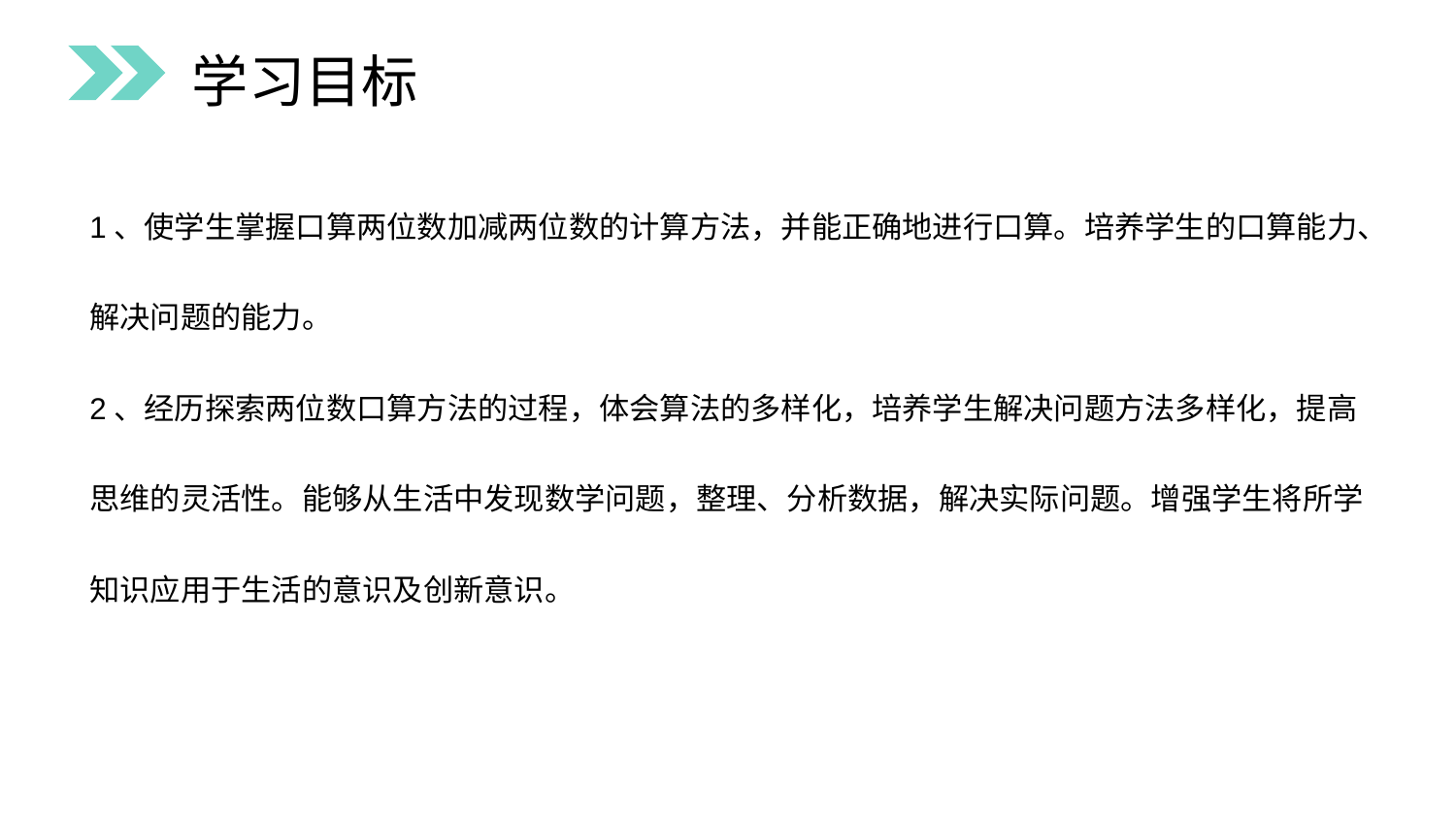

学习目标
1、使学生掌握口算两位数加减两位数的计算方法，并能正确地进行口算。培养学生的口算能力、解决问题的能力。
2、经历探索两位数口算方法的过程，体会算法的多样化，培养学生解决问题方法多样化，提高思维的灵活性。能够从生活中发现数学问题，整理、分析数据，解决实际问题。增强学生将所学知识应用于生活的意识及创新意识。